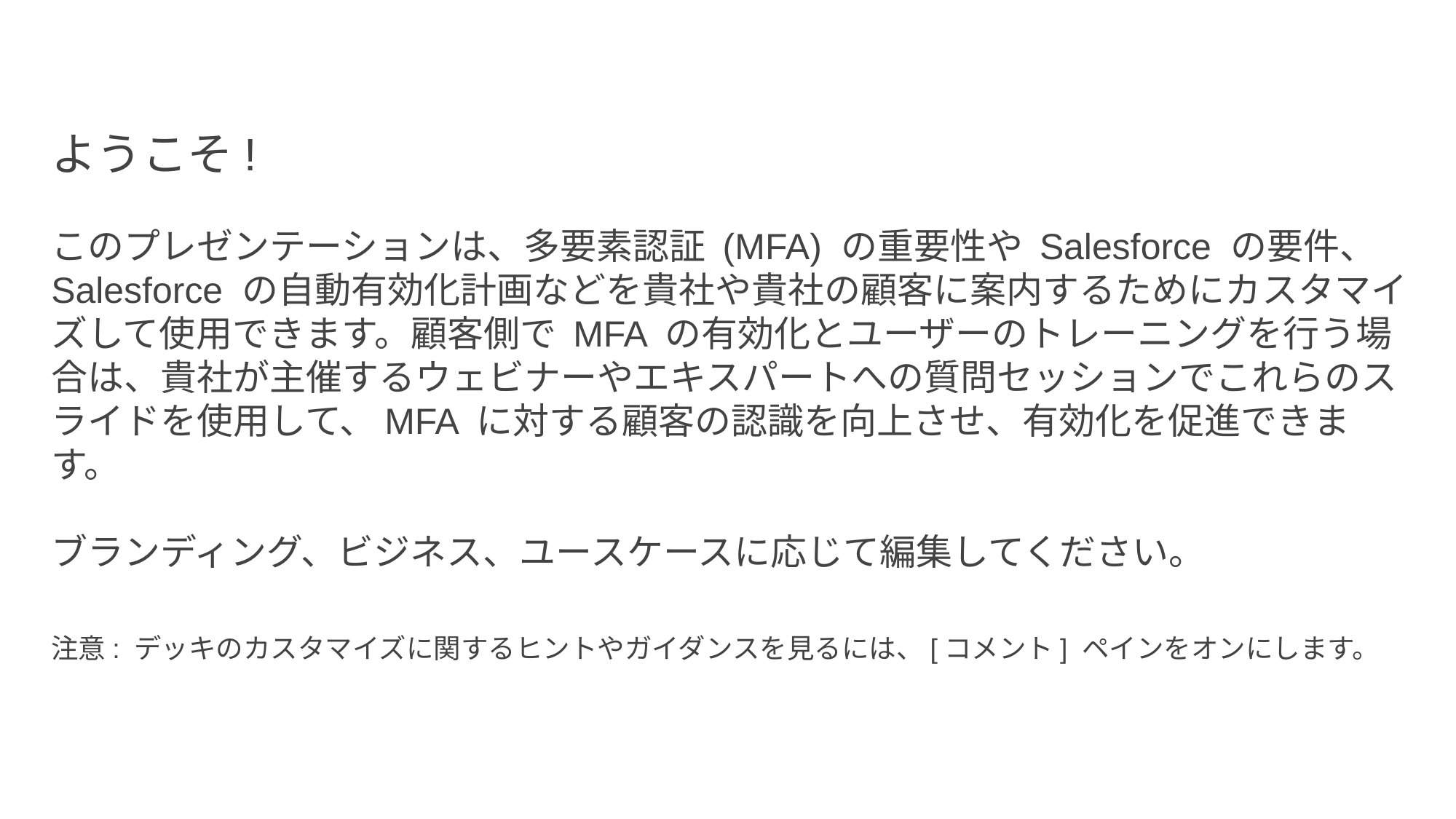

ようこそ!

このプレゼンテーションは、多要素認証 (MFA) の重要性や Salesforce の要件、Salesforce の自動有効化計画などを貴社や貴社の顧客に案内するためにカスタマイズして使用できます。顧客側で MFA の有効化とユーザーのトレーニングを行う場合は、貴社が主催するウェビナーやエキスパートへの質問セッションでこれらのスライドを使用して、MFA に対する顧客の認識を向上させ、有効化を促進できます。

ブランディング、ビジネス、ユースケースに応じて編集してください。

注意: デッキのカスタマイズに関するヒントやガイダンスを見るには、[コメント] ペインをオンにします。